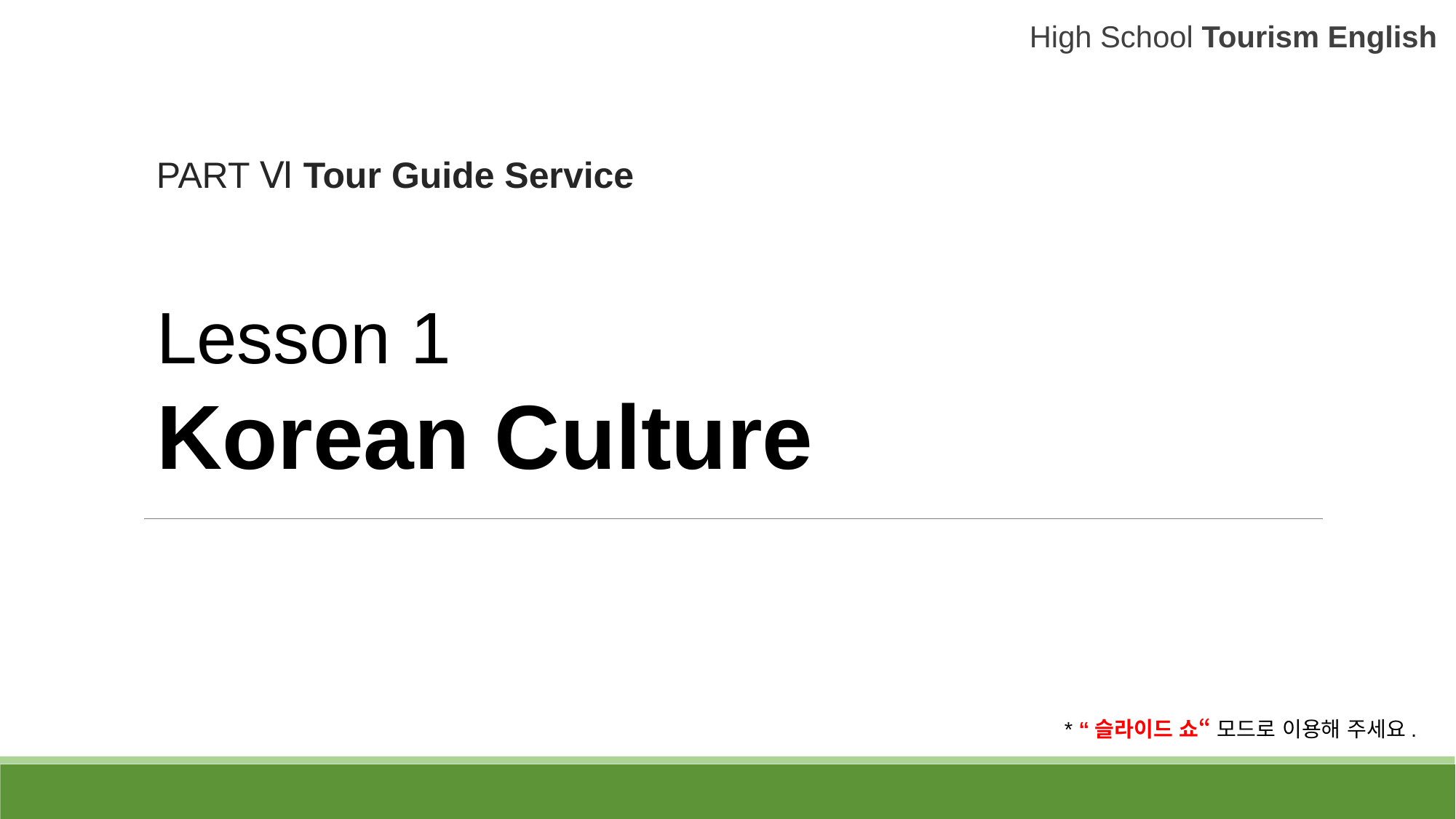

High School Tourism English
PART Ⅵ Tour Guide Service
# Lesson 1 Korean Culture
* “슬라이드 쇼“ 모드로 이용해 주세요.